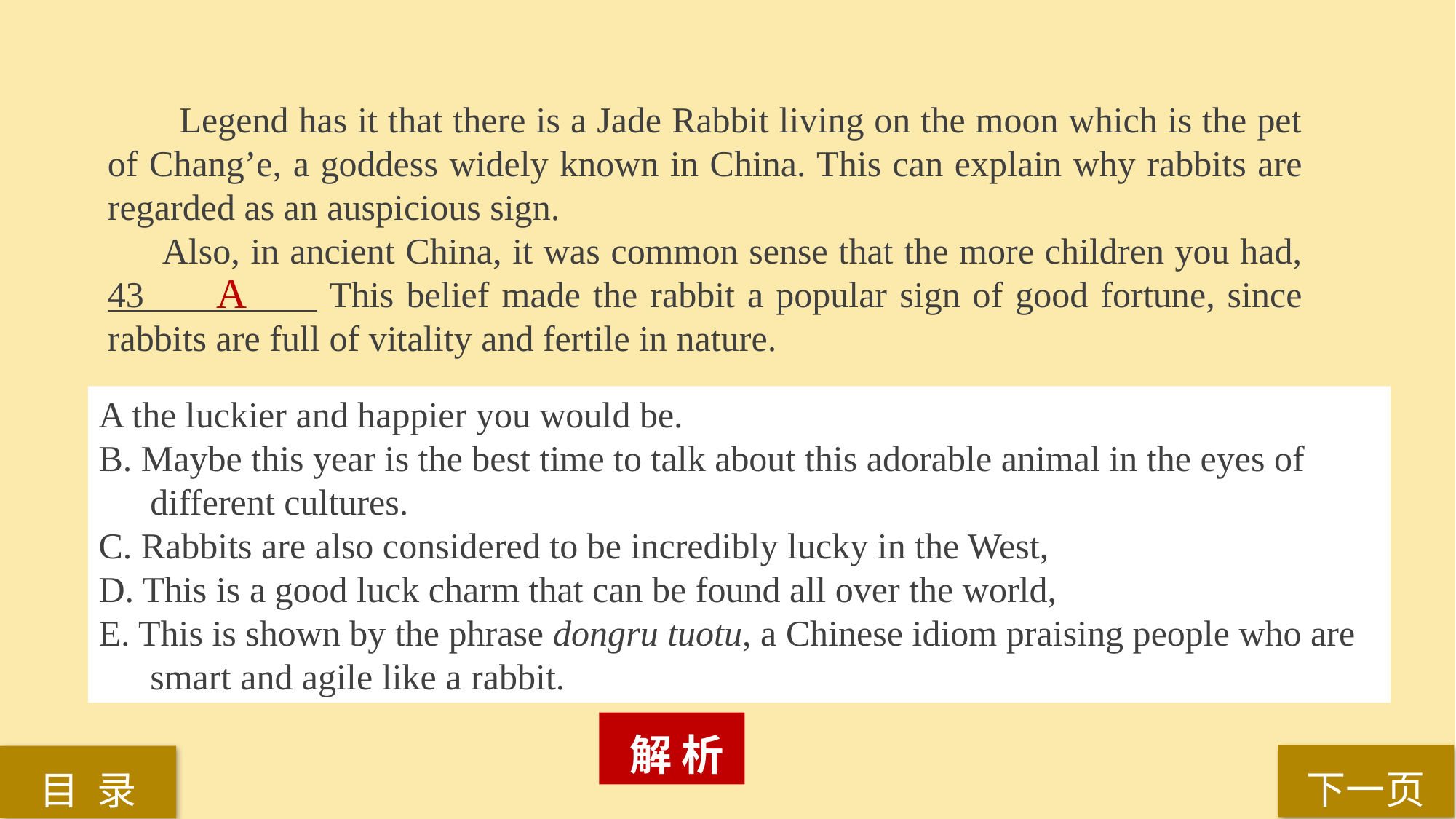

Legend has it that there is a Jade Rabbit living on the moon which is the pet of Chang’e, a goddess widely known in China. This can explain why rabbits are regarded as an auspicious sign.
Also, in ancient China, it was common sense that the more children you had, 43               This belief made the rabbit a popular sign of good fortune, since rabbits are full of vitality and fertile in nature.
A
A the luckier and happier you would be.
B. Maybe this year is the best time to talk about this adorable animal in the eyes of different cultures.
C. Rabbits are also considered to be incredibly lucky in the West,
D. This is a good luck charm that can be found all over the world,
E. This is shown by the phrase dongru tuotu, a Chinese idiom praising people who are smart and agile like a rabbit.
 解 析